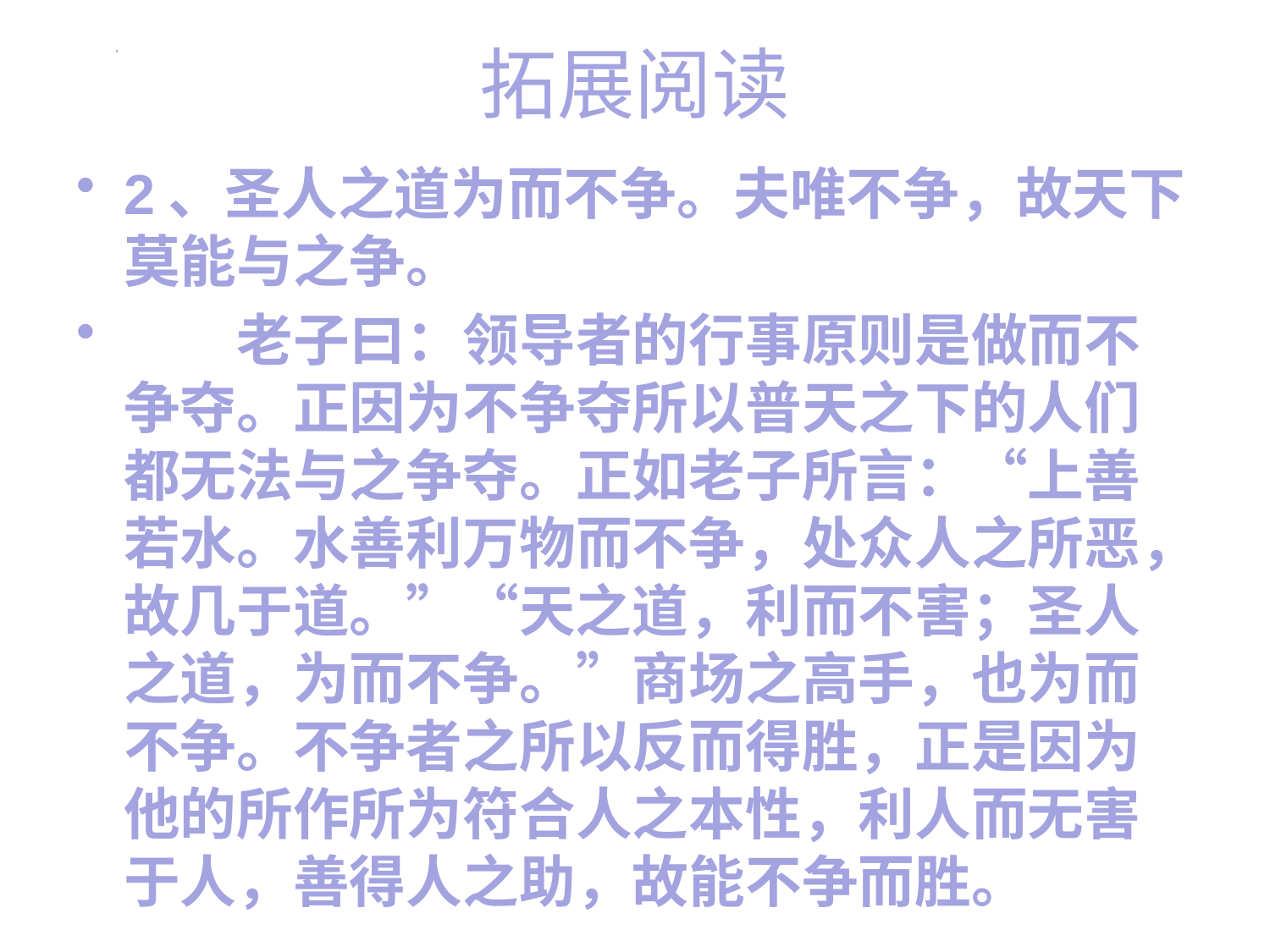

# 拓展阅读
2、圣人之道为而不争。夫唯不争，故天下莫能与之争。
　　老子曰：领导者的行事原则是做而不争夺。正因为不争夺所以普天之下的人们都无法与之争夺。正如老子所言：“上善若水。水善利万物而不争，处众人之所恶，故几于道。”“天之道，利而不害；圣人之道，为而不争。”商场之高手，也为而不争。不争者之所以反而得胜，正是因为他的所作所为符合人之本性，利人而无害于人，善得人之助，故能不争而胜。